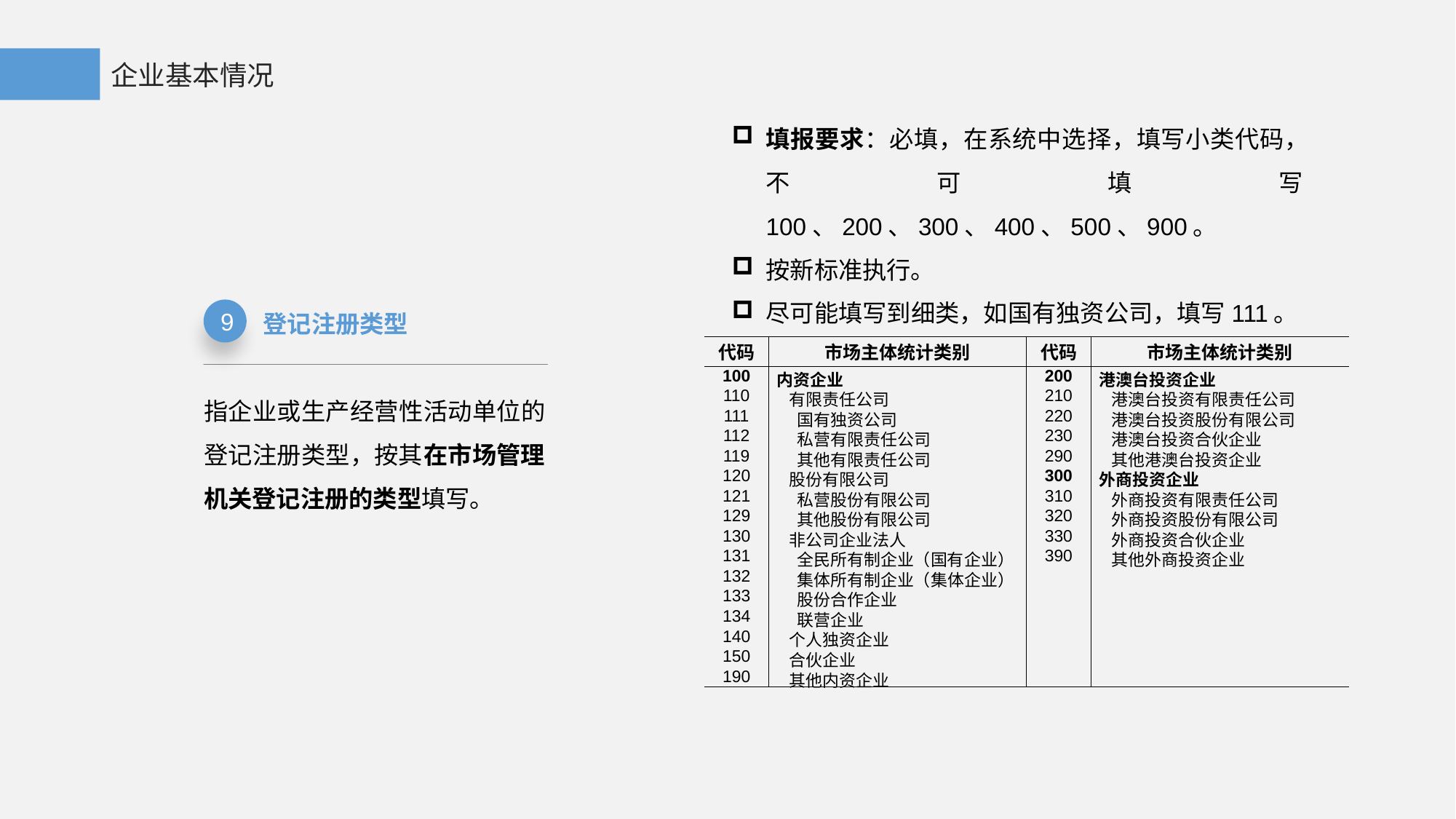

企业基本情况
填报要求：必填，在系统中选择，填写小类代码，不可填写100、200、300、400、500、900。
按新标准执行。
尽可能填写到细类，如国有独资公司，填写111。
9
登记注册类型
| 代码 | 市场主体统计类别 | 代码 | 市场主体统计类别 |
| --- | --- | --- | --- |
| 100 | 内资企业 | 200 | 港澳台投资企业 |
| 110 | 有限责任公司 | 210 | 港澳台投资有限责任公司 |
| 111 | 国有独资公司 | 220 | 港澳台投资股份有限公司 |
| 112 | 私营有限责任公司 | 230 | 港澳台投资合伙企业 |
| 119 | 其他有限责任公司 | 290 | 其他港澳台投资企业 |
| 120 | 股份有限公司 | 300 | 外商投资企业 |
| 121 | 私营股份有限公司 | 310 | 外商投资有限责任公司 |
| 129 | 其他股份有限公司 | 320 | 外商投资股份有限公司 |
| 130 | 非公司企业法人 | 330 | 外商投资合伙企业 |
| 131 | 全民所有制企业（国有企业） | 390 | 其他外商投资企业 |
| 132 | 集体所有制企业（集体企业） |  |  |
| 133 | 股份合作企业 |  |  |
| 134 | 联营企业 |  |  |
| 140 | 个人独资企业 |  |  |
| 150 | 合伙企业 |  |  |
| 190 | 其他内资企业 |  |  |
指企业或生产经营性活动单位的登记注册类型，按其在市场管理机关登记注册的类型填写。

17